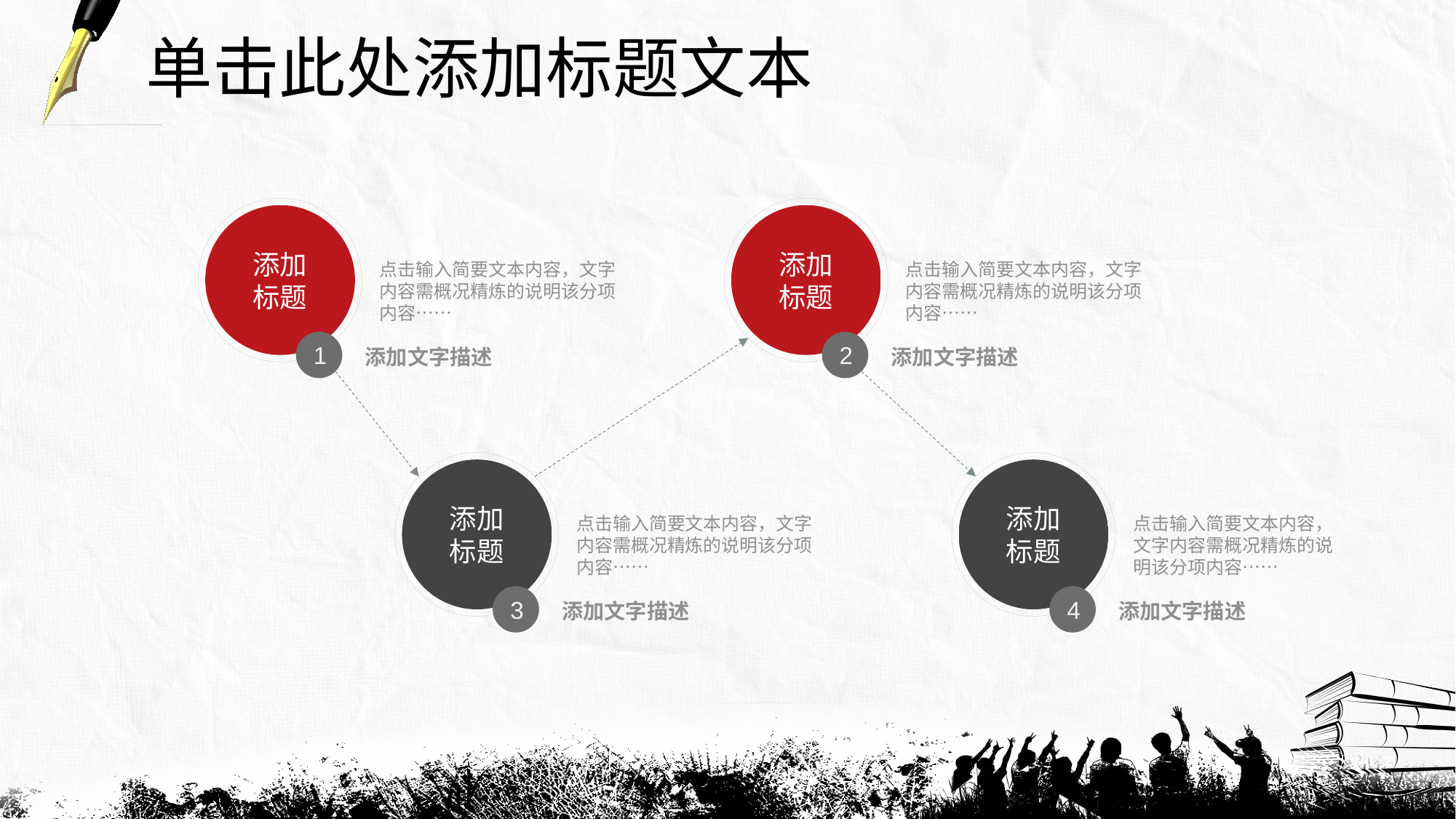

单击此处添加标题文本

添加
标题
1

添加
标题
2
点击输入简要文本内容，文字内容需概况精炼的说明该分项内容……
点击输入简要文本内容，文字内容需概况精炼的说明该分项内容……
添加文字描述
添加文字描述

添加
标题
3

添加
标题
4
点击输入简要文本内容，文字内容需概况精炼的说明该分项内容……
点击输入简要文本内容，文字内容需概况精炼的说明该分项内容……
添加文字描述
添加文字描述